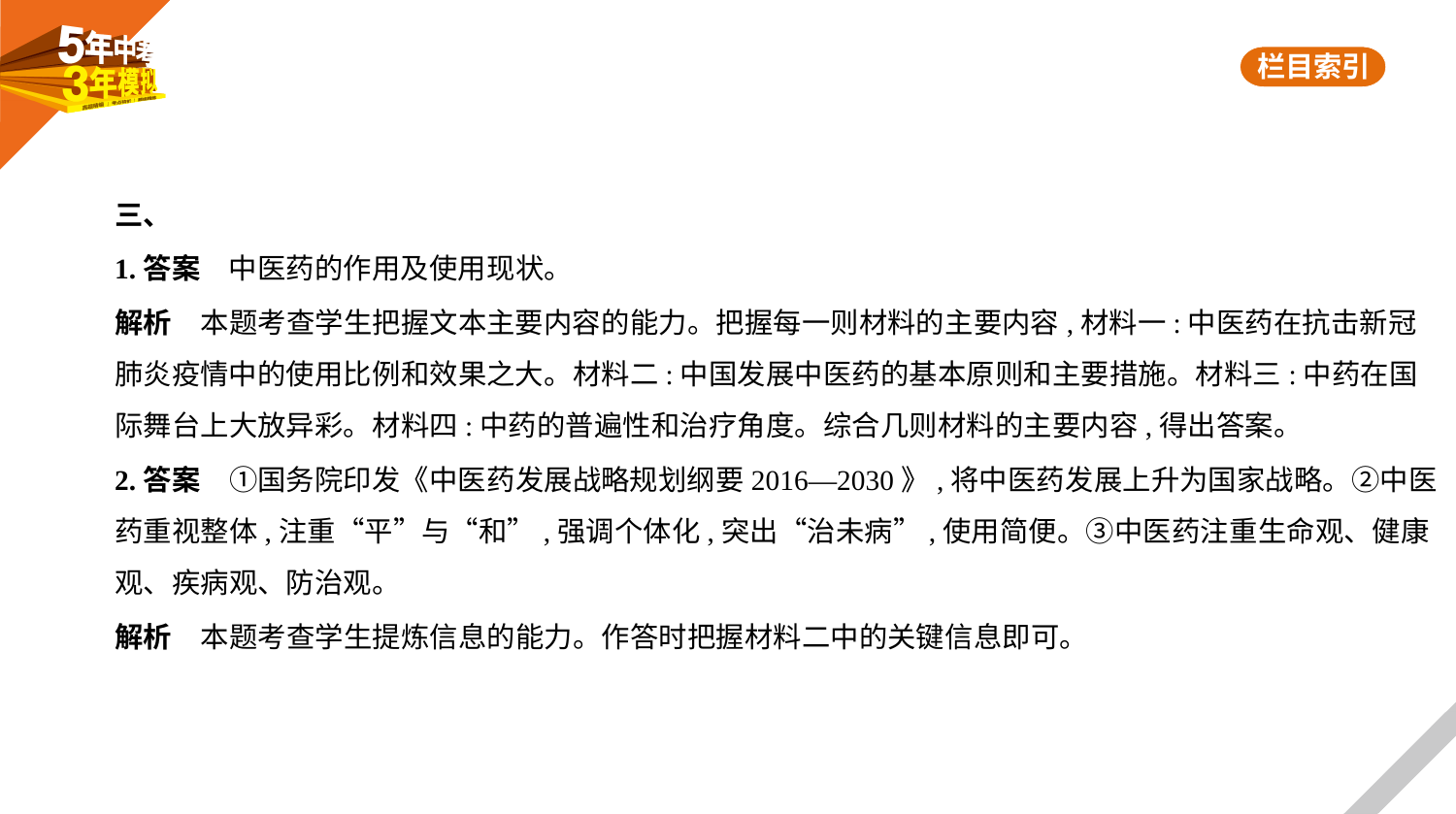

三、
1.答案　中医药的作用及使用现状。
解析　本题考查学生把握文本主要内容的能力。把握每一则材料的主要内容,材料一:中医药在抗击新冠
肺炎疫情中的使用比例和效果之大。材料二:中国发展中医药的基本原则和主要措施。材料三:中药在国
际舞台上大放异彩。材料四:中药的普遍性和治疗角度。综合几则材料的主要内容,得出答案。
2.答案　①国务院印发《中医药发展战略规划纲要2016—2030》,将中医药发展上升为国家战略。②中医
药重视整体,注重“平”与“和”,强调个体化,突出“治未病”,使用简便。③中医药注重生命观、健康
观、疾病观、防治观。
解析　本题考查学生提炼信息的能力。作答时把握材料二中的关键信息即可。